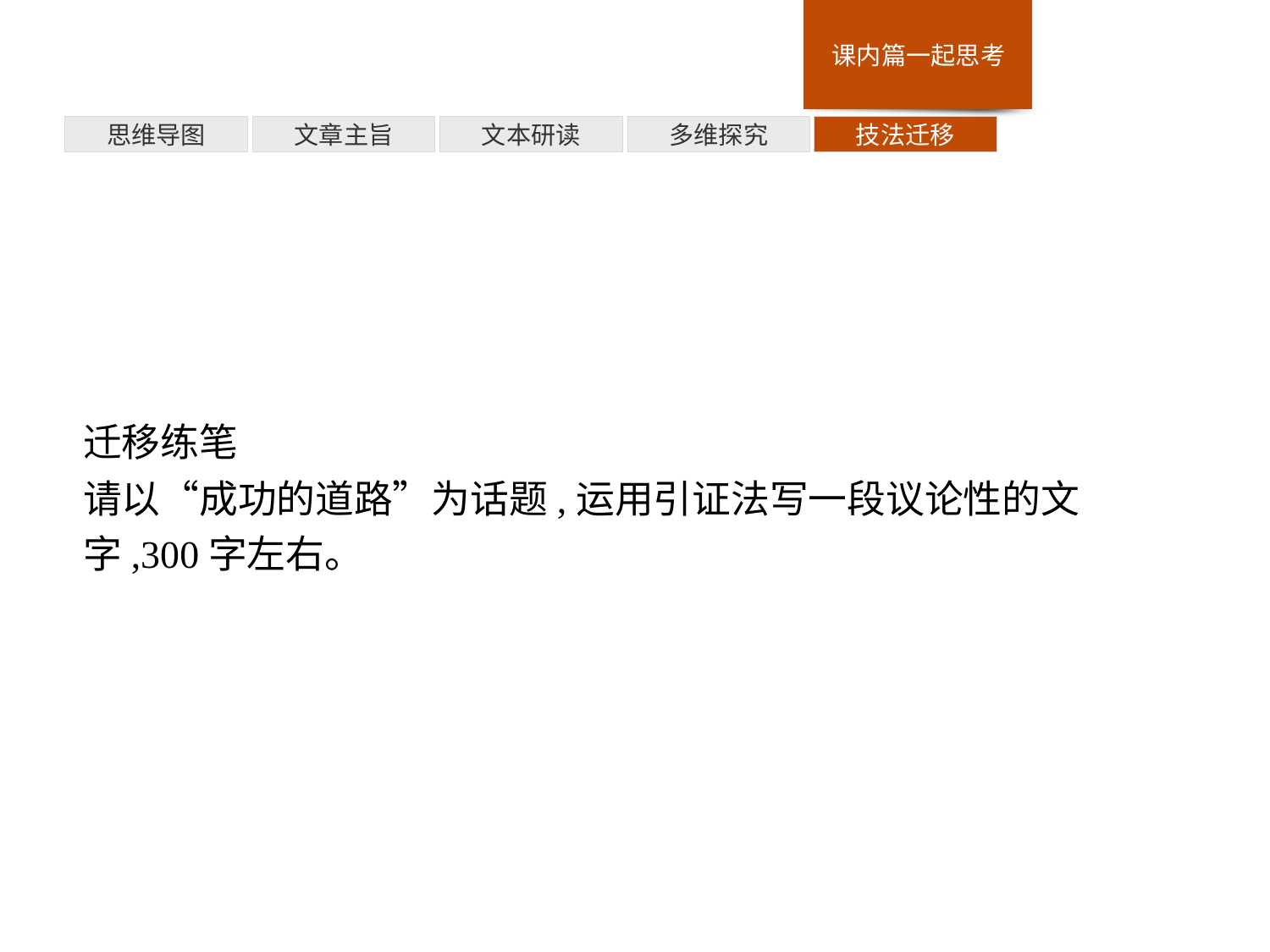

多维探究
思维导图
文章主旨
文本研读
技法迁移
迁移练笔
请以“成功的道路”为话题,运用引证法写一段议论性的文字,300字左右。